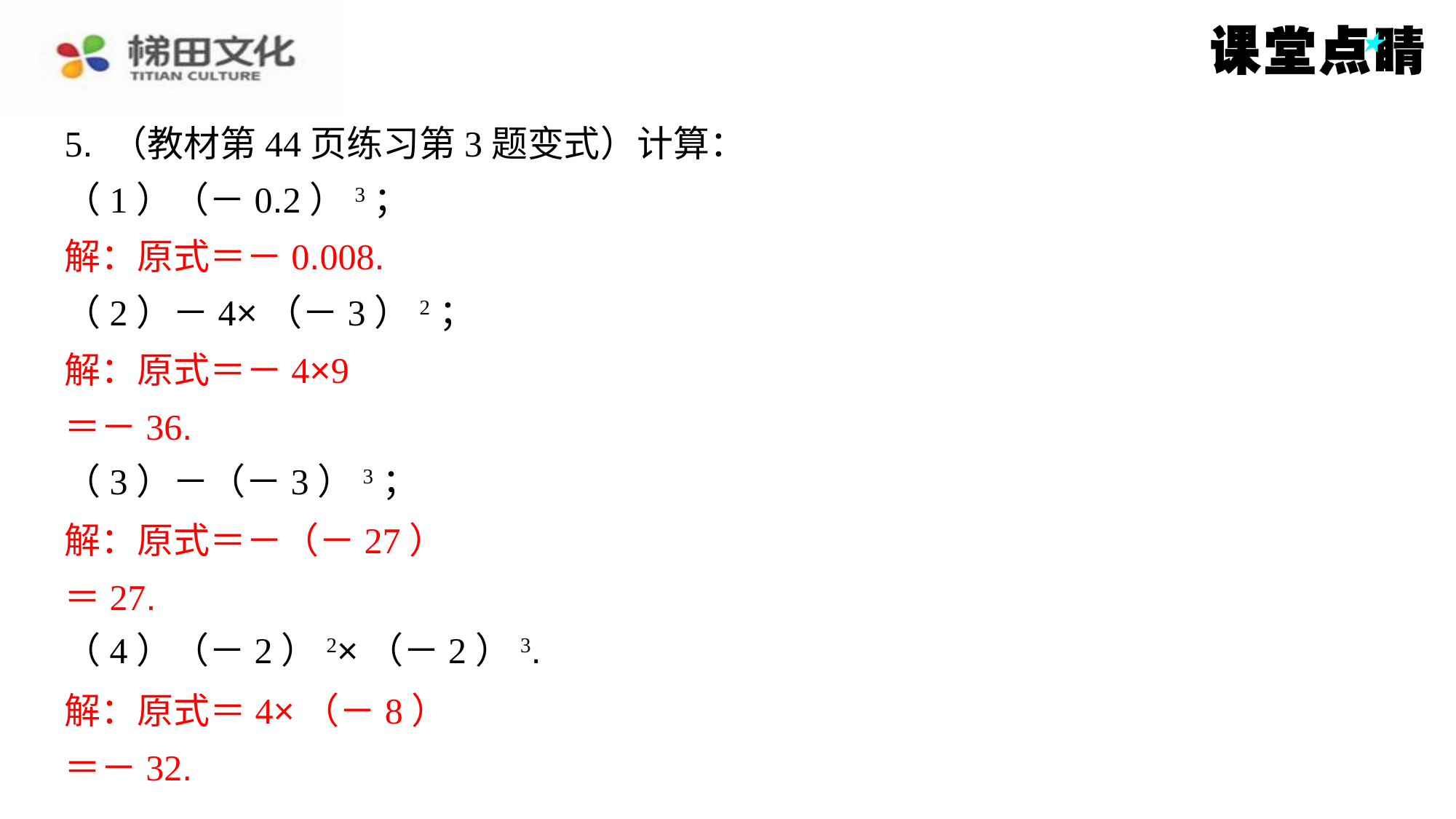

5. （教材第44页练习第3题变式）计算：
（1）（－0.2）3；
解：原式＝－0.008.
（2）－4×（－3）2；
解：原式＝－4×9
＝－36.
（3）－（－3）3；
解：原式＝－（－27）
＝27.
（4）（－2）2×（－2）3.
解：原式＝4×（－8）
＝－32.
解：原式＝－0.008.
解：原式＝－4×9
＝－36.
解：原式＝－（－27）
＝27.
解：原式＝4×（－8）
＝－32.